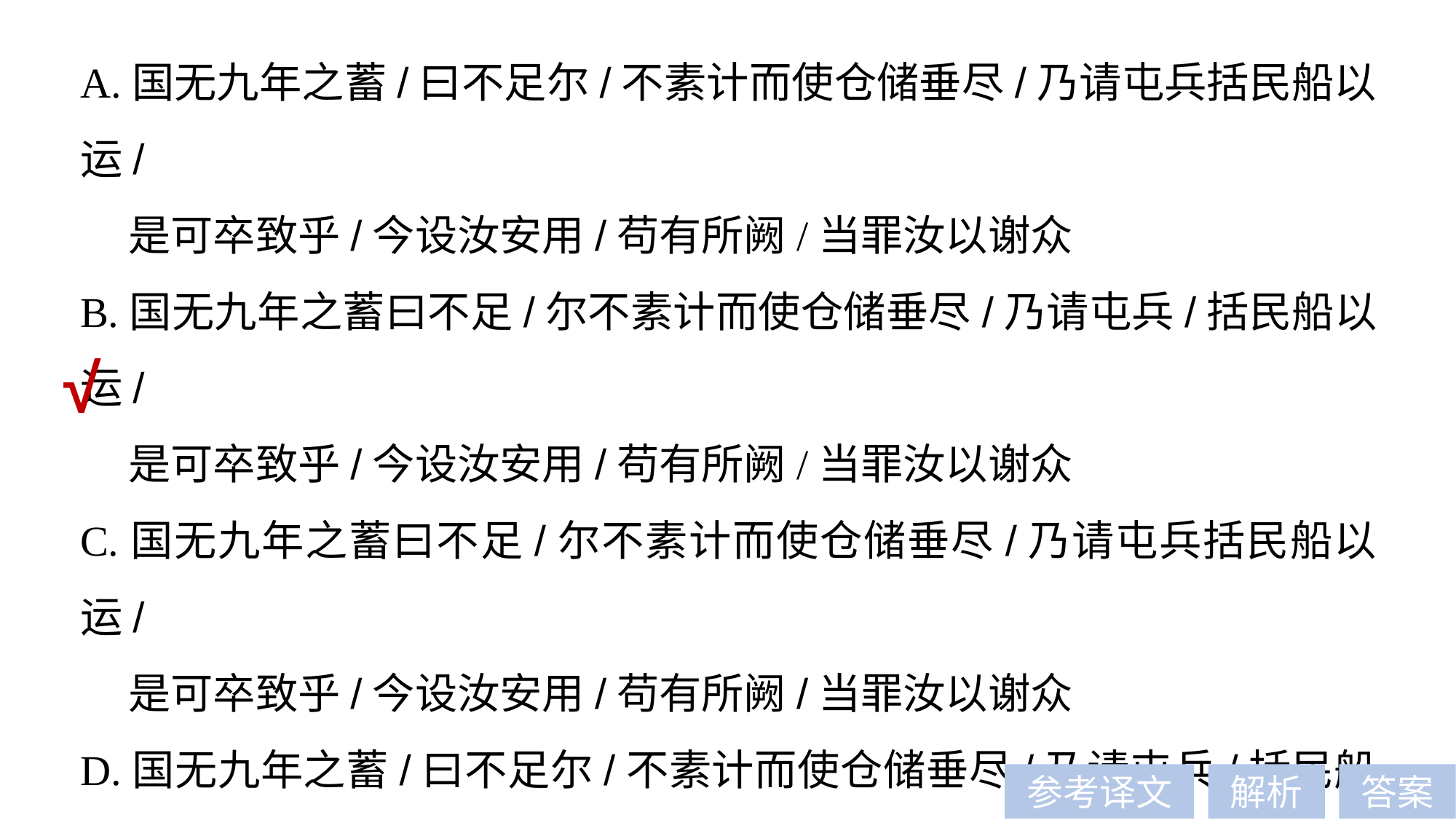

A.国无九年之蓄/曰不足尔/不素计而使仓储垂尽/乃请屯兵括民船以运/
    是可卒致乎/今设汝安用/苟有所阙/当罪汝以谢众
B.国无九年之蓄曰不足/尔不素计而使仓储垂尽/乃请屯兵/括民船以运/
    是可卒致乎/今设汝安用/苟有所阙/当罪汝以谢众
C.国无九年之蓄曰不足/尔不素计而使仓储垂尽/乃请屯兵括民船以运/
    是可卒致乎/今设汝安用/苟有所阙/当罪汝以谢众
D.国无九年之蓄/曰不足尔/不素计而使仓储垂尽/乃请屯兵/括民船以运/
    是可卒致乎/今设汝安用/苟有所阙/当罪汝以谢众
√
参考译文
解析
答案